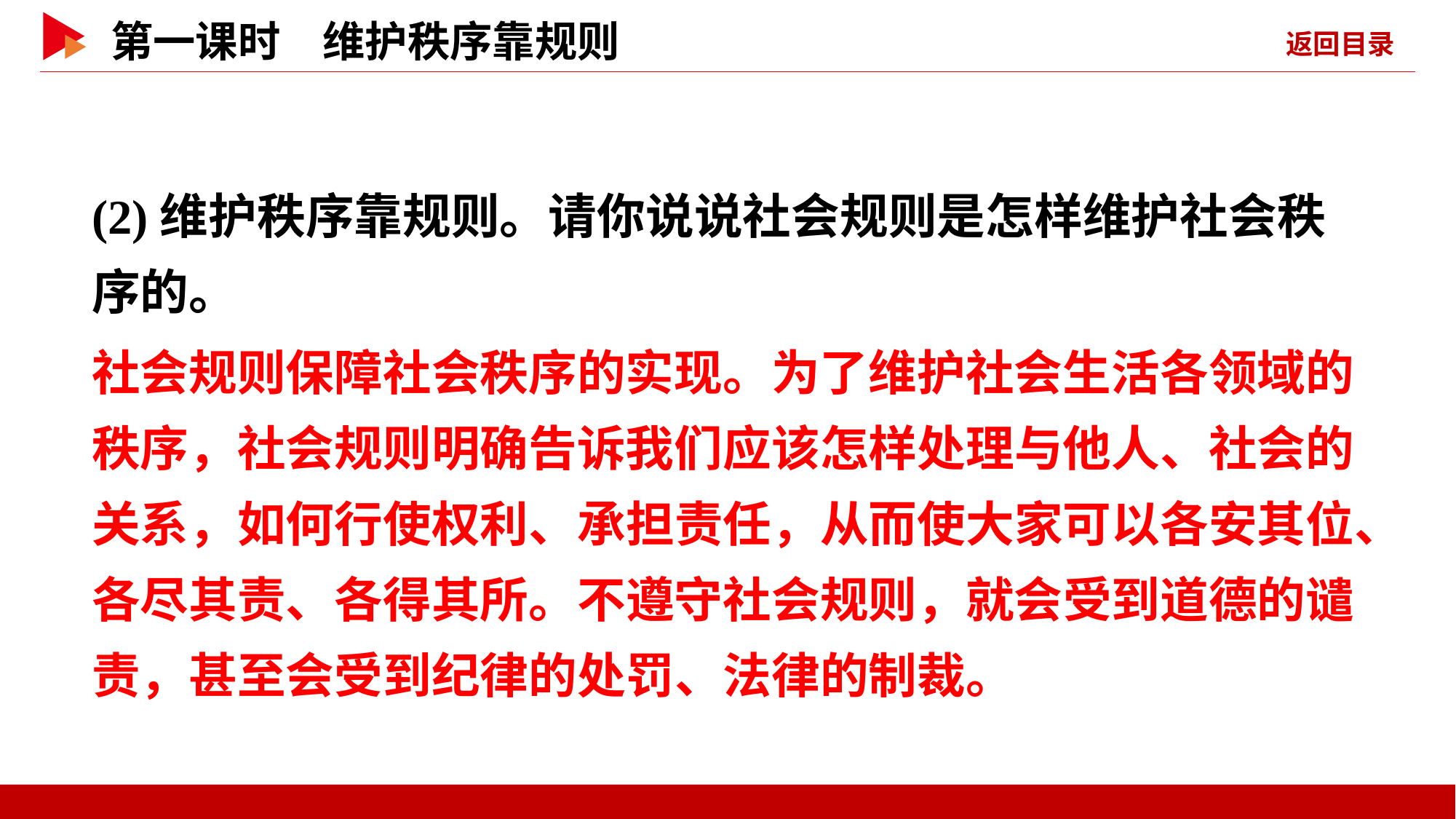

(2)维护秩序靠规则。请你说说社会规则是怎样维护社会秩序的。
社会规则保障社会秩序的实现。为了维护社会生活各领域的秩序，社会规则明确告诉我们应该怎样处理与他人、社会的关系，如何行使权利、承担责任，从而使大家可以各安其位、各尽其责、各得其所。不遵守社会规则，就会受到道德的谴责，甚至会受到纪律的处罚、法律的制裁。